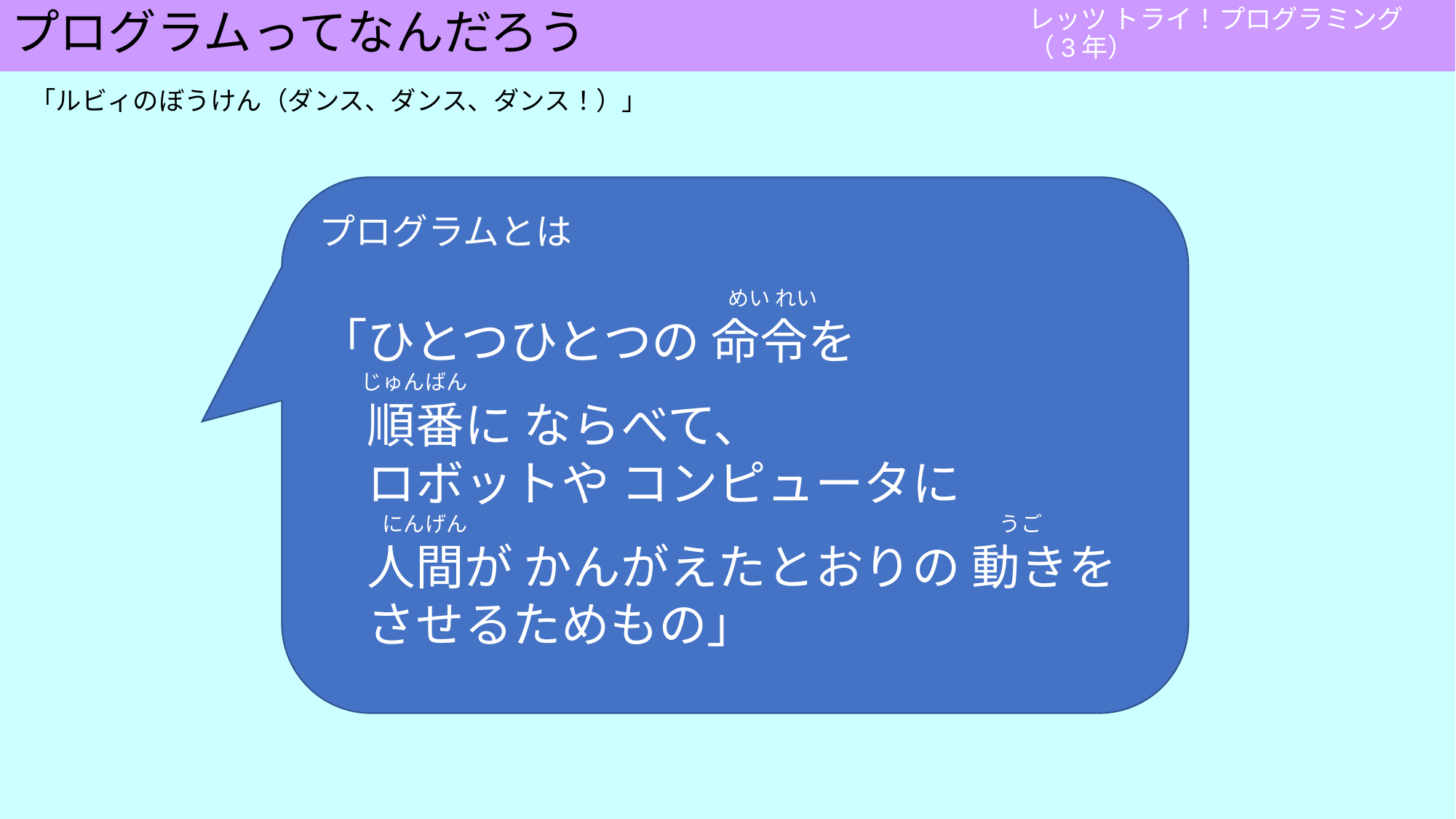

# プログラムってなんだろう
「ルビィのぼうけん（ダンス、ダンス、ダンス！）」
プログラムとは

　　　　　　　　　　　　　　　　　　 　めい れい
「ひとつひとつの 命令を
　　じゅんばん
　順番に ならべて、
　ロボットや コンピュータに
　　　にんげん　　　　　　　　　　　　　　　　　　　　　　　　　うご
　人間が かんがえたとおりの 動きを
　させるためもの」